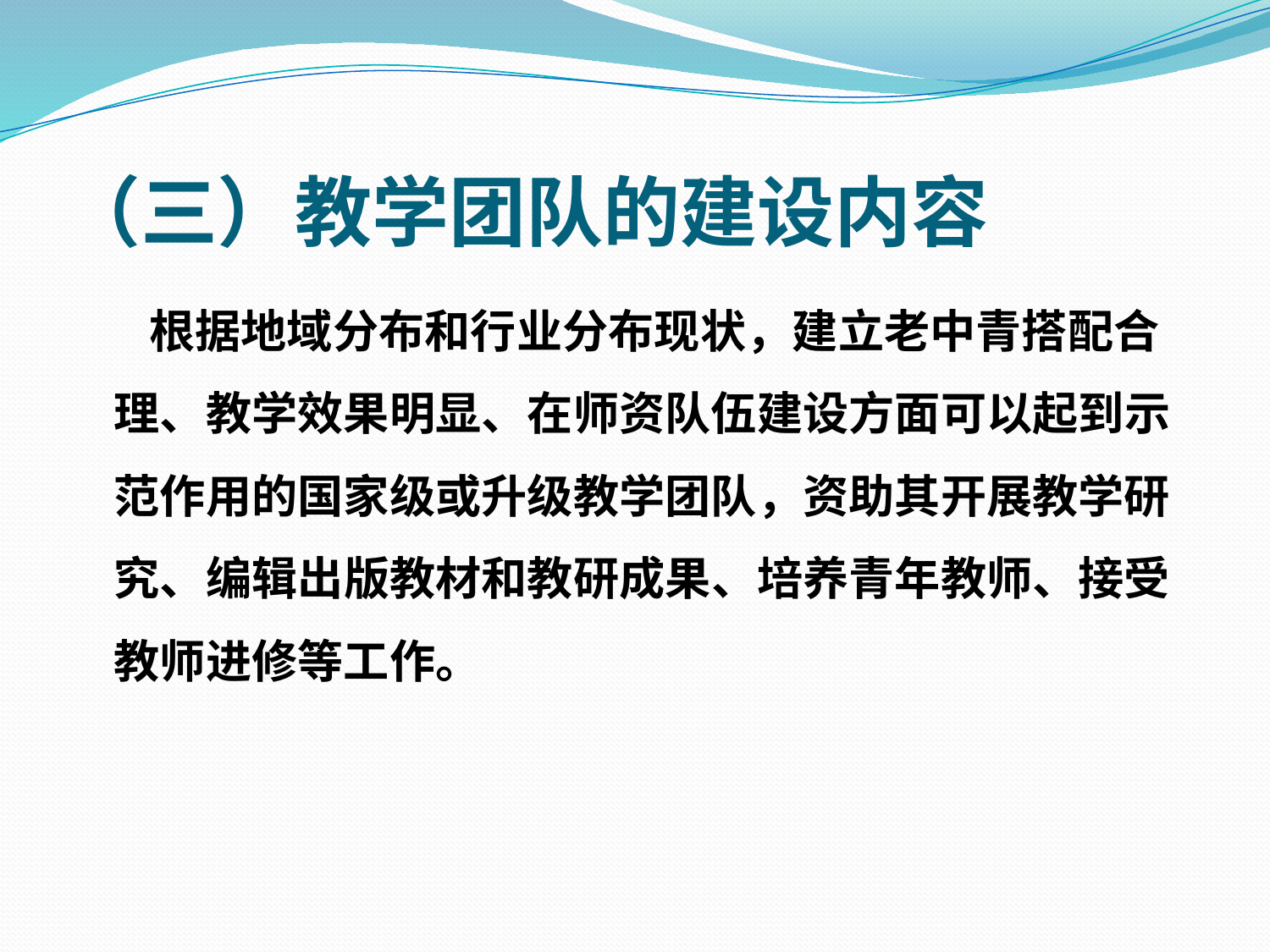

# （三）教学团队的建设内容
      根据地域分布和行业分布现状，建立老中青搭配合理、教学效果明显、在师资队伍建设方面可以起到示范作用的国家级或升级教学团队，资助其开展教学研究、编辑出版教材和教研成果、培养青年教师、接受教师进修等工作。